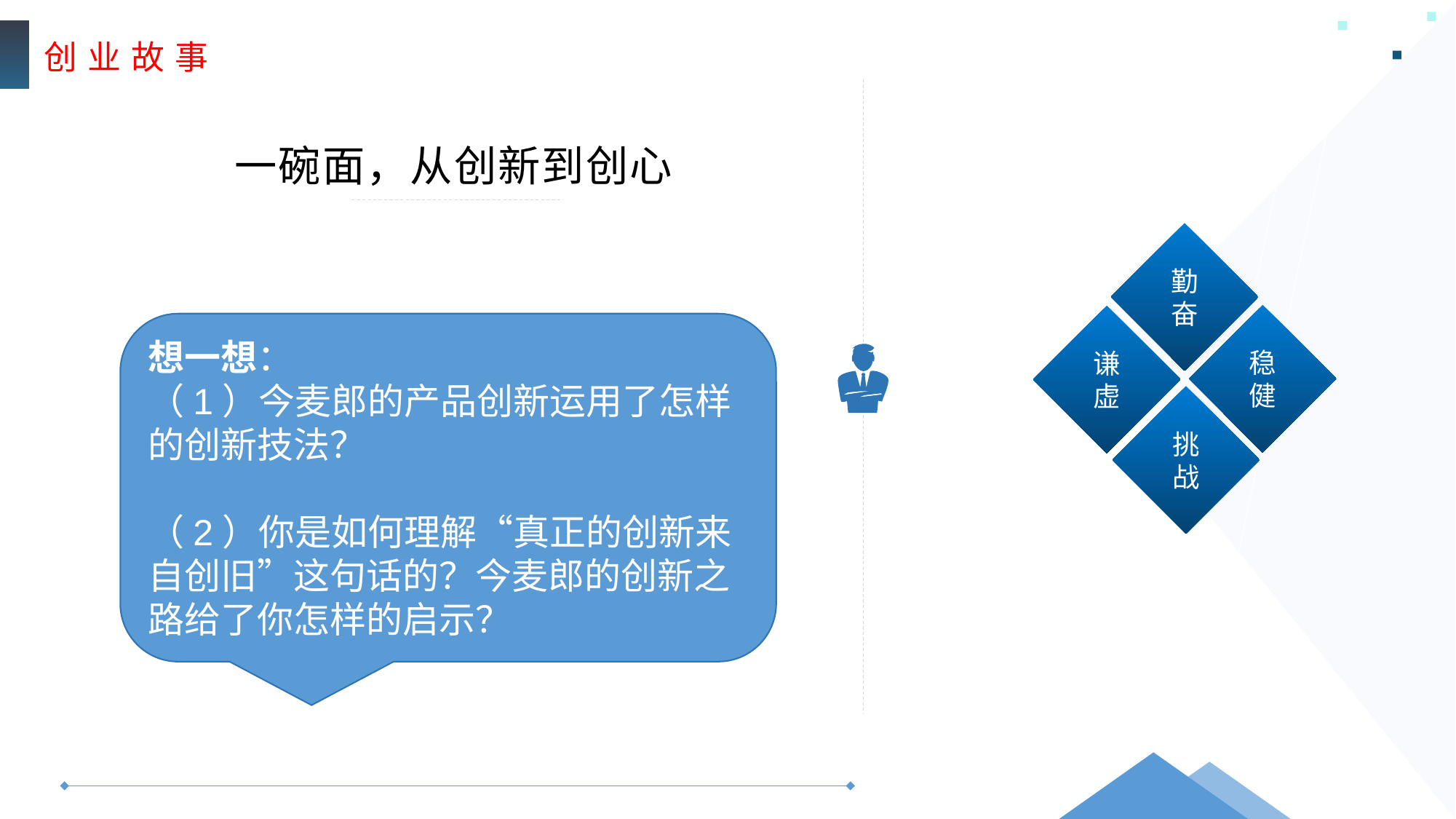

创 业 故 事

一碗面，从创新到创心
勤奋
稳健
谦虚
挑战
想一想：
（1）今麦郎的产品创新运用了怎样的创新技法？

（2）你是如何理解“真正的创新来自创旧”这句话的？今麦郎的创新之
路给了你怎样的启示？